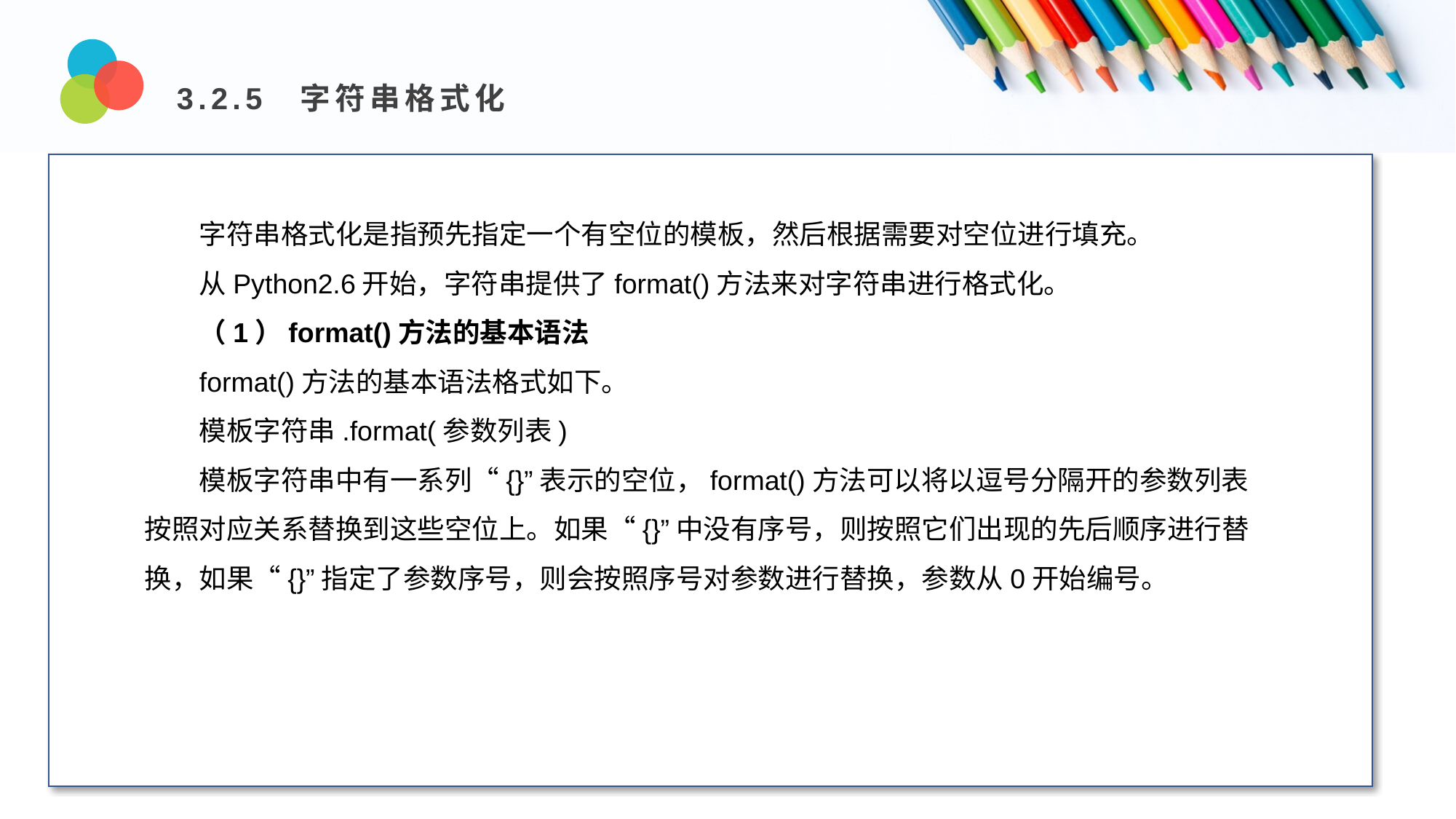

3.2.5  字符串格式化
Design and Production
字符串格式化是指预先指定一个有空位的模板，然后根据需要对空位进行填充。
从Python2.6开始，字符串提供了format()方法来对字符串进行格式化。
（1）format()方法的基本语法
format()方法的基本语法格式如下。
模板字符串.format(参数列表)
模板字符串中有一系列“{}”表示的空位，format()方法可以将以逗号分隔开的参数列表按照对应关系替换到这些空位上。如果“{}”中没有序号，则按照它们出现的先后顺序进行替换，如果“{}”指定了参数序号，则会按照序号对参数进行替换，参数从0开始编号。